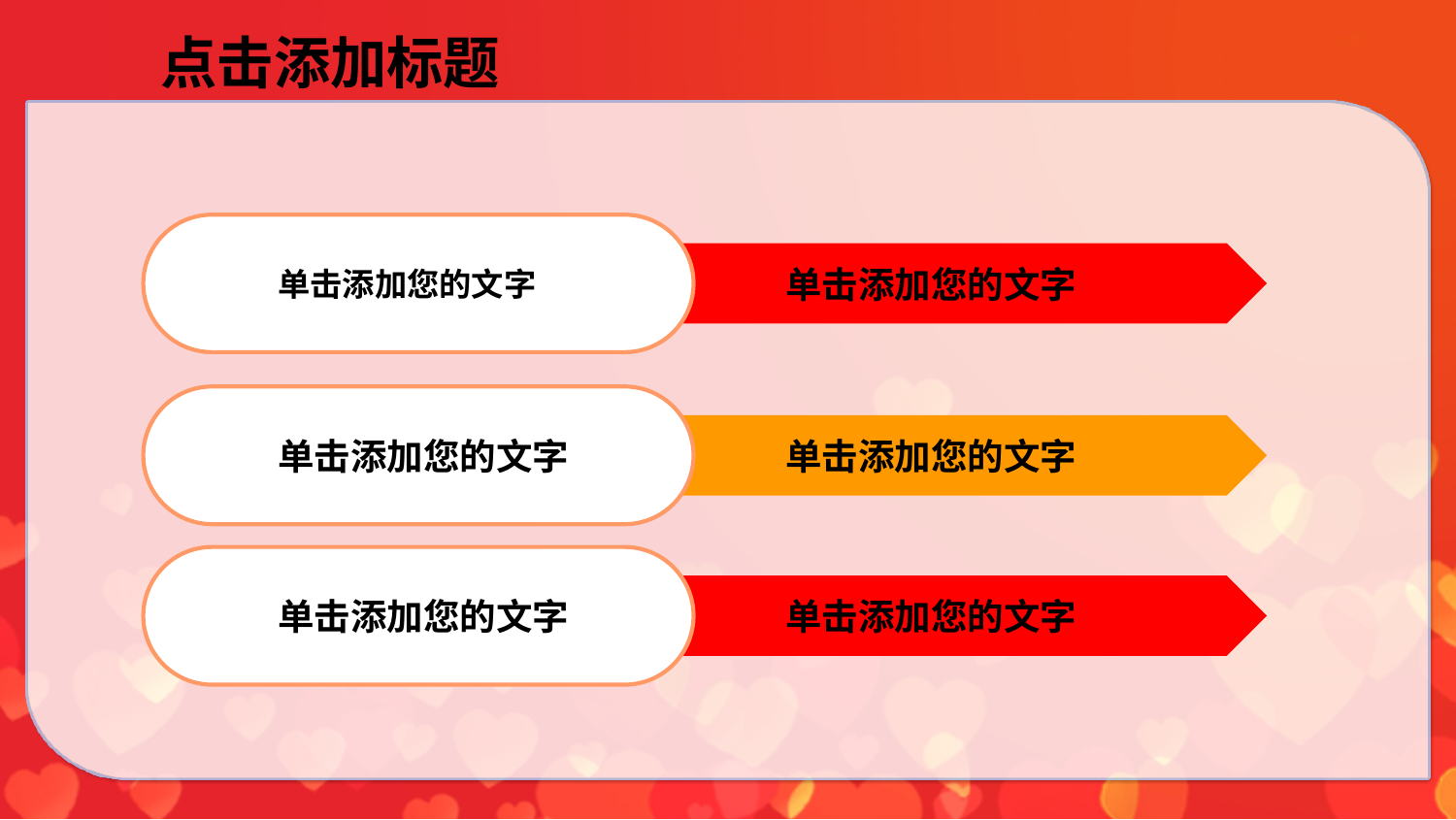

点击添加标题
单击添加您的文字
单击添加您的文字
单击添加您的文字
单击添加您的文字
单击添加您的文字
单击添加您的文字